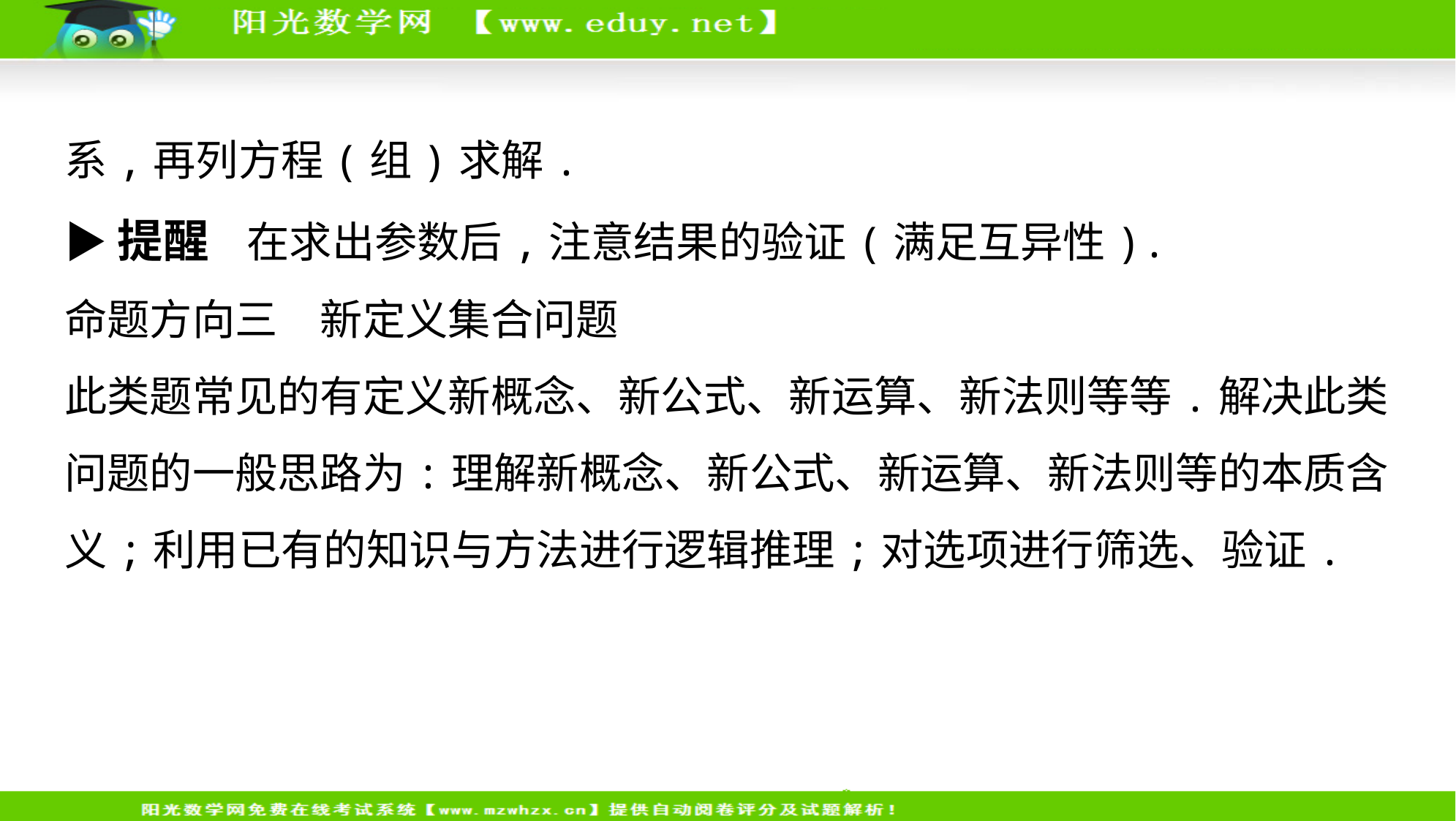

系,再列方程(组)求解.
▶提醒    在求出参数后,注意结果的验证(满足互异性).
命题方向三　新定义集合问题
此类题常见的有定义新概念、新公式、新运算、新法则等等.解决此类
问题的一般思路为:理解新概念、新公式、新运算、新法则等的本质含
义;利用已有的知识与方法进行逻辑推理;对选项进行筛选、验证.